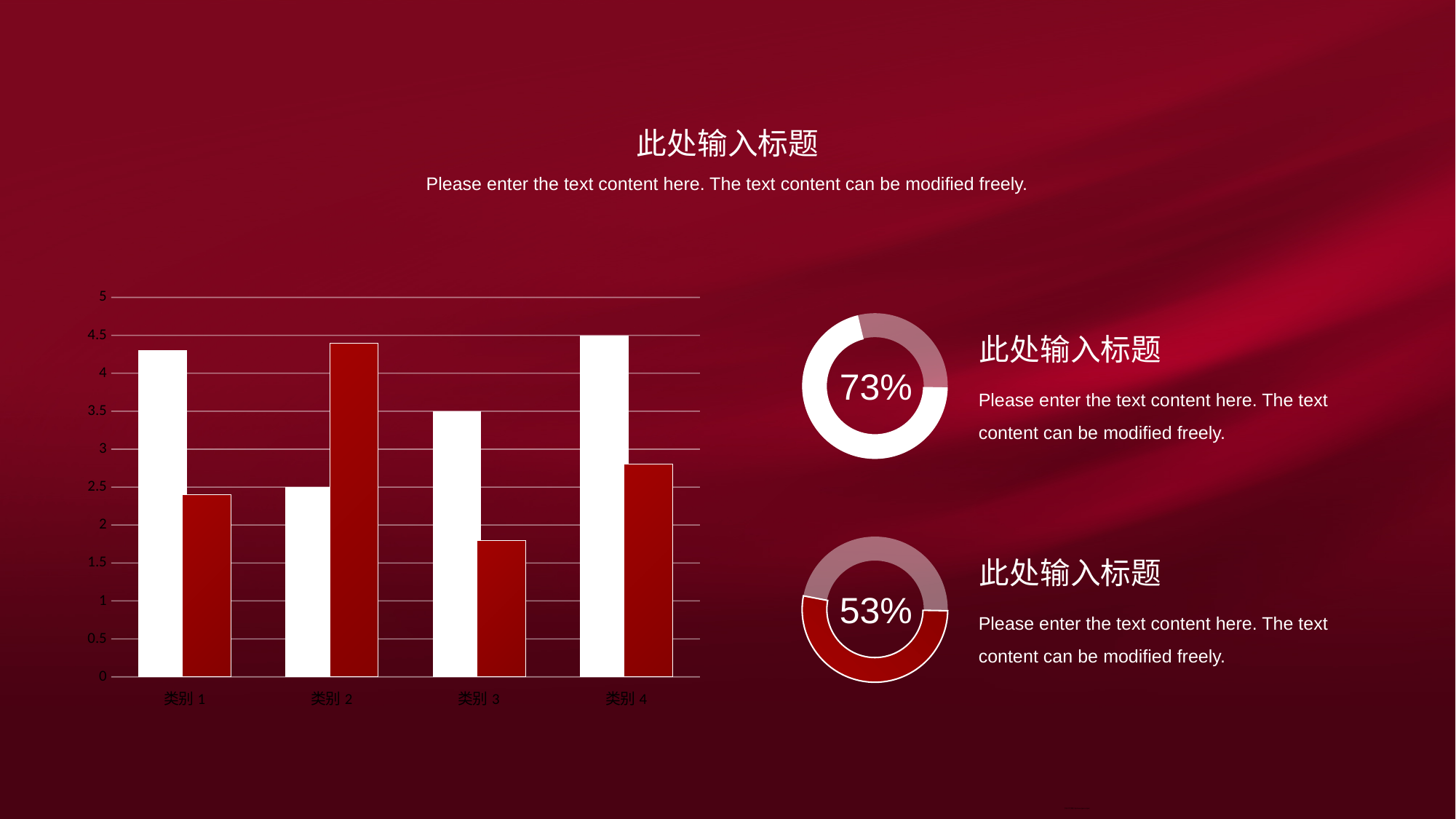

此处输入标题
Please enter the text content here. The text content can be modified freely.

### Chart

| Category | 系列 1 | 系列 2 |
|---|---|---|
| 类别1 | 4.3 | 2.4 |
| 类别2 | 2.5 | 4.4 |
| 类别3 | 3.5 | 1.8 |
| 类别4 | 4.5 | 2.8 |

此处输入标题
73%
Please enter the text content here. The text content can be modified freely.

此处输入标题
53%
Please enter the text content here. The text content can be modified freely.
节日PPT模板 http://www.1ppt.com/jieri/